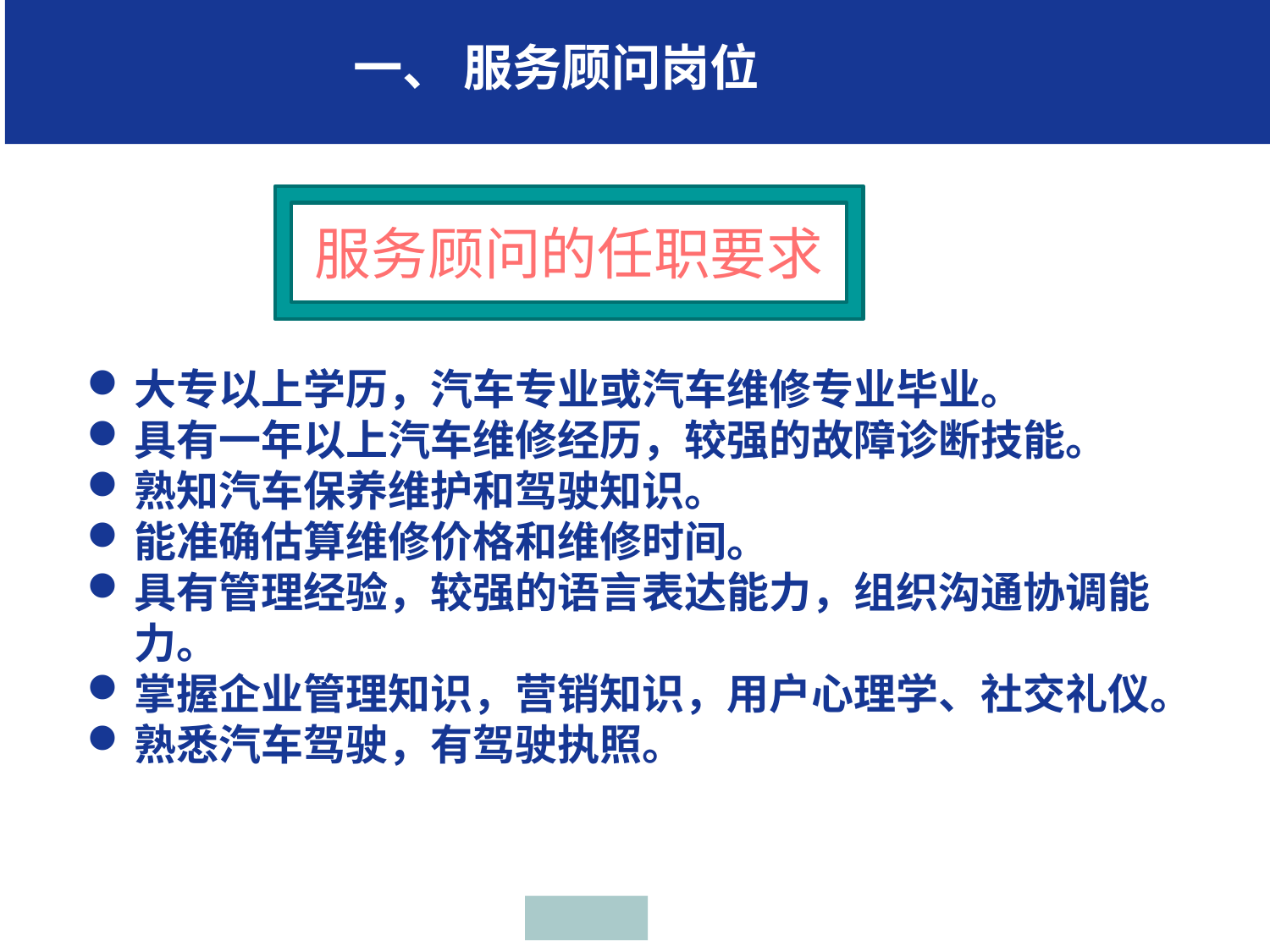

一、 服务顾问岗位
服务顾问的任职要求
大专以上学历，汽车专业或汽车维修专业毕业。
具有一年以上汽车维修经历，较强的故障诊断技能。
熟知汽车保养维护和驾驶知识。
能准确估算维修价格和维修时间。
具有管理经验，较强的语言表达能力，组织沟通协调能力。
掌握企业管理知识，营销知识，用户心理学、社交礼仪。
熟悉汽车驾驶，有驾驶执照。

6